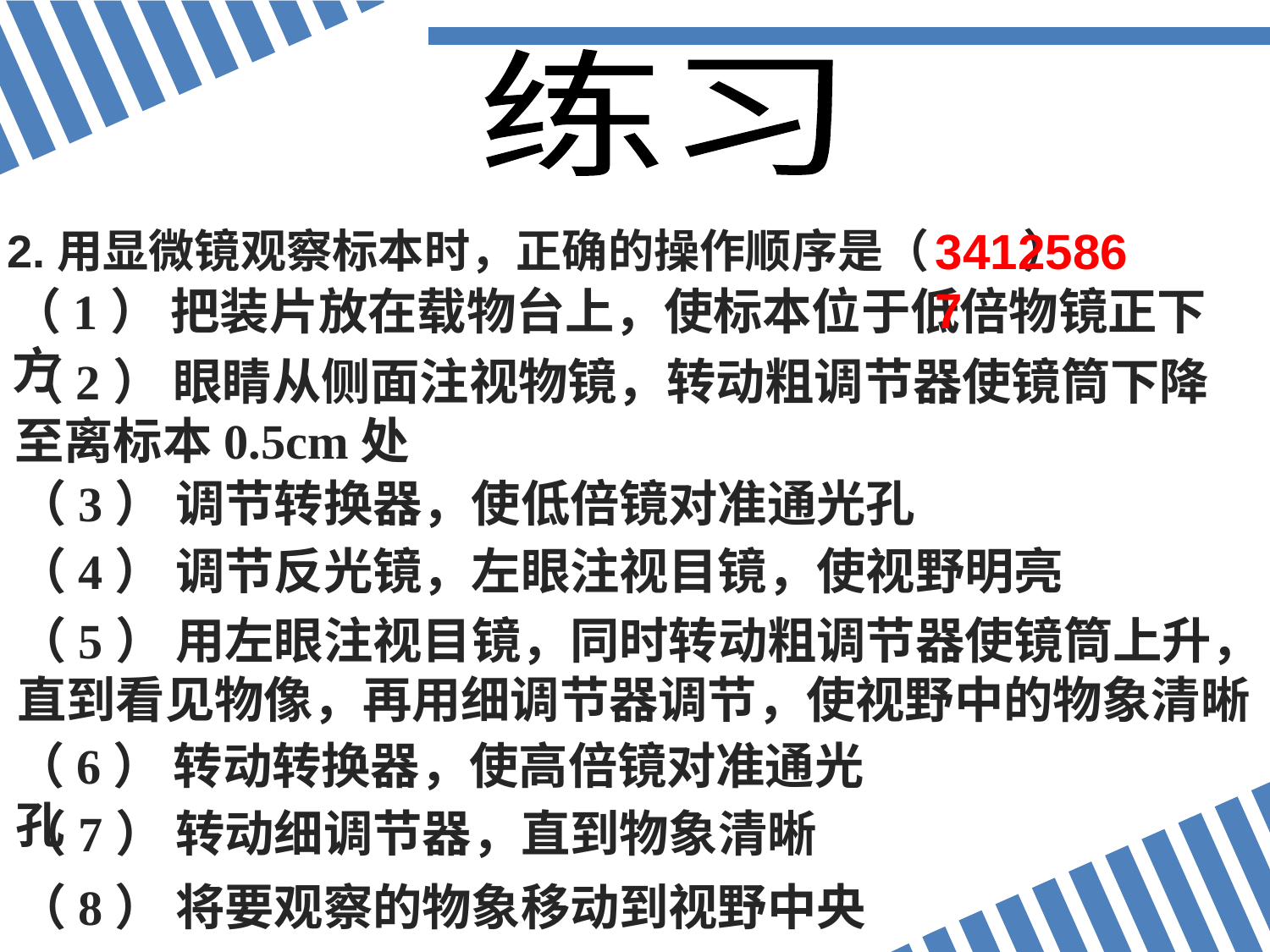

练习
34125867
2.用显微镜观察标本时，正确的操作顺序是（         ）
（1） 把装片放在载物台上，使标本位于低倍物镜正下方
（2） 眼睛从侧面注视物镜，转动粗调节器使镜筒下降至离标本0.5cm处
（3） 调节转换器，使低倍镜对准通光孔
（4） 调节反光镜，左眼注视目镜，使视野明亮
（5） 用左眼注视目镜，同时转动粗调节器使镜筒上升，直到看见物像，再用细调节器调节，使视野中的物象清晰
（6） 转动转换器，使高倍镜对准通光孔
（7） 转动细调节器，直到物象清晰
（8） 将要观察的物象移动到视野中央